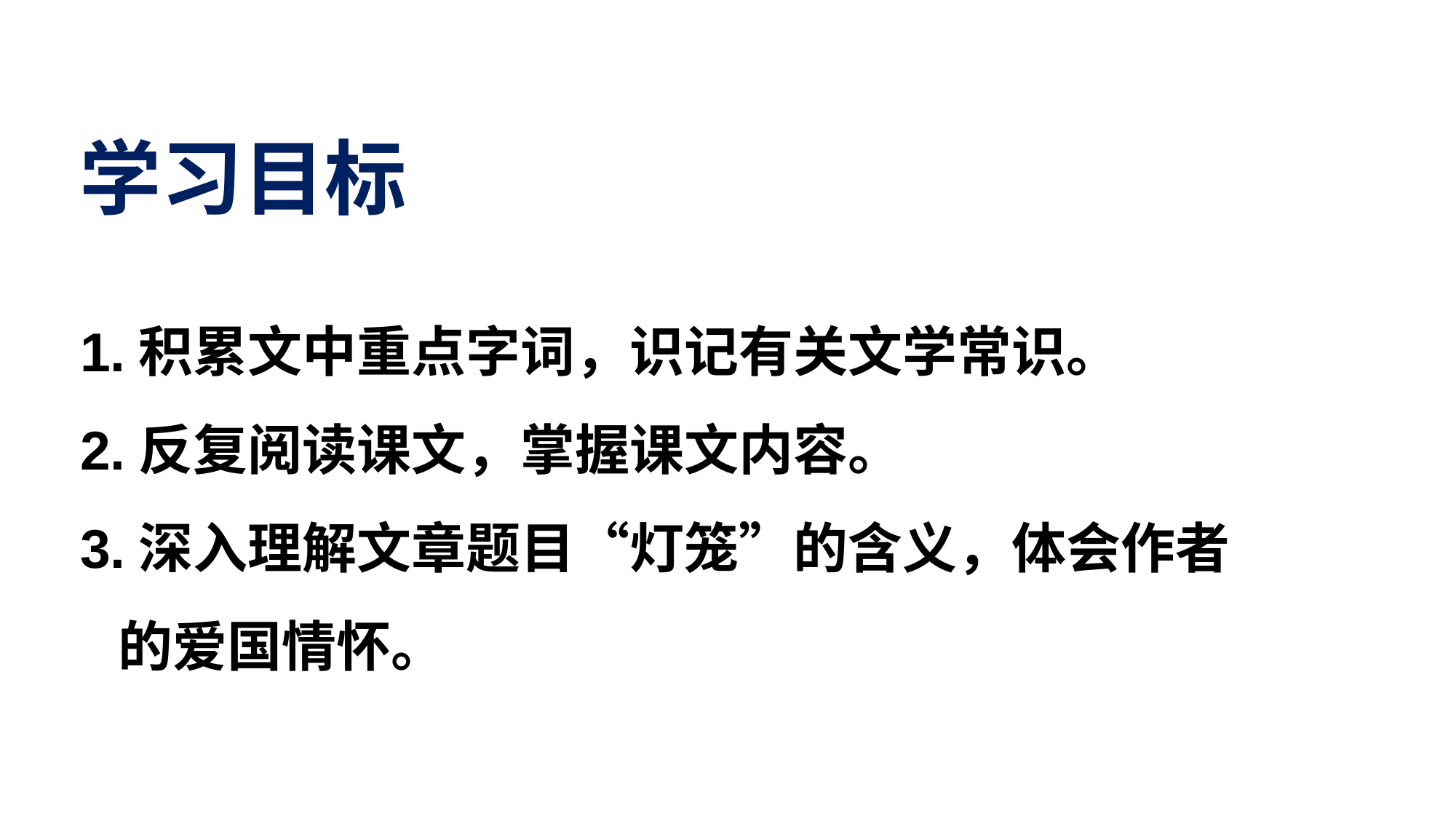

#
学习目标
1.积累文中重点字词，识记有关文学常识。
2.反复阅读课文，掌握课文内容。
3.深入理解文章题目“灯笼”的含义，体会作者
  的爱国情怀。